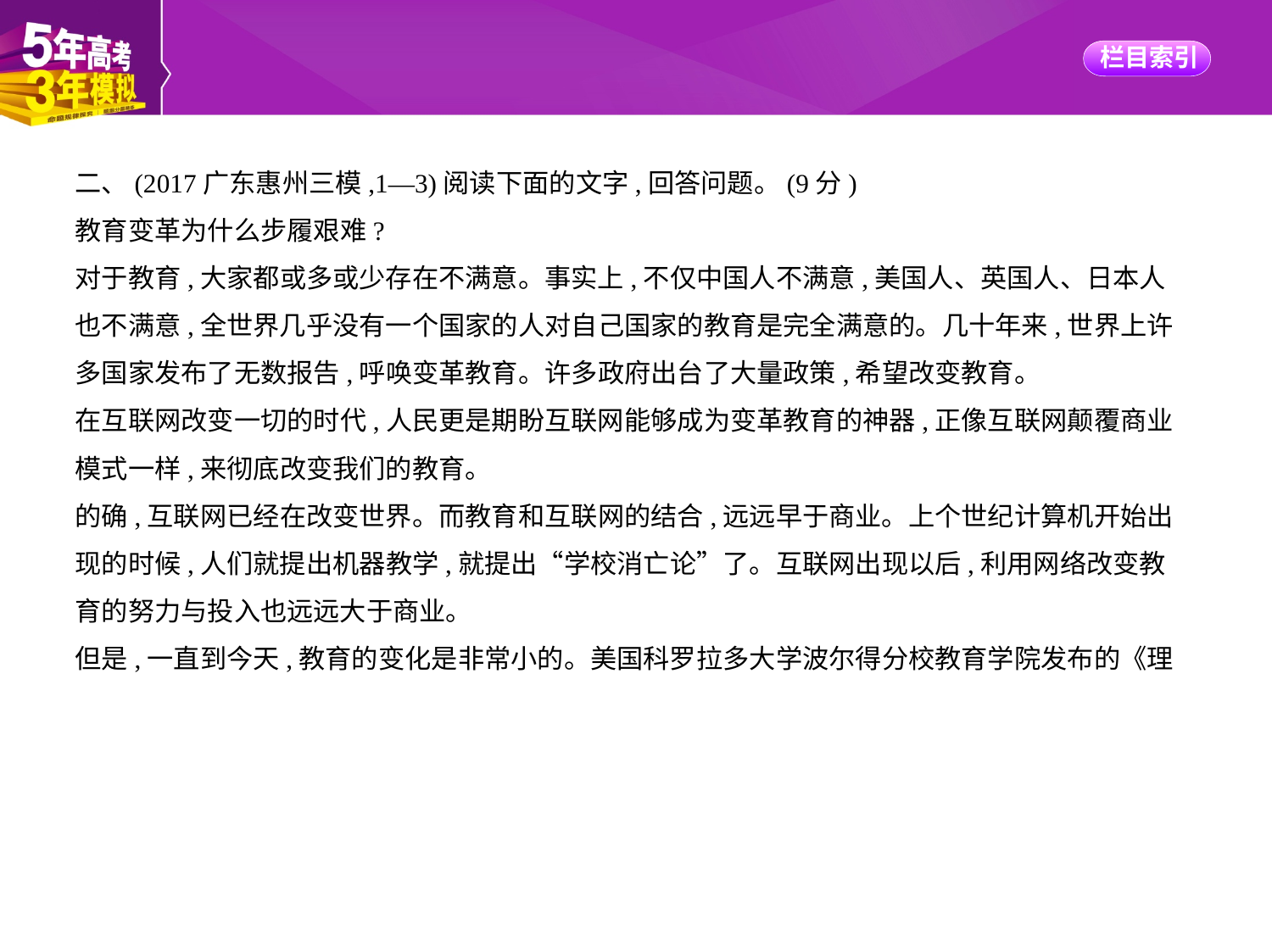

二、(2017广东惠州三模,1—3)阅读下面的文字,回答问题。(9分)
教育变革为什么步履艰难?
对于教育,大家都或多或少存在不满意。事实上,不仅中国人不满意,美国人、英国人、日本人
也不满意,全世界几乎没有一个国家的人对自己国家的教育是完全满意的。几十年来,世界上许
多国家发布了无数报告,呼唤变革教育。许多政府出台了大量政策,希望改变教育。
在互联网改变一切的时代,人民更是期盼互联网能够成为变革教育的神器,正像互联网颠覆商业
模式一样,来彻底改变我们的教育。
的确,互联网已经在改变世界。而教育和互联网的结合,远远早于商业。上个世纪计算机开始出
现的时候,人们就提出机器教学,就提出“学校消亡论”了。互联网出现以后,利用网络改变教
育的努力与投入也远远大于商业。
但是,一直到今天,教育的变化是非常小的。美国科罗拉多大学波尔得分校教育学院发布的《理